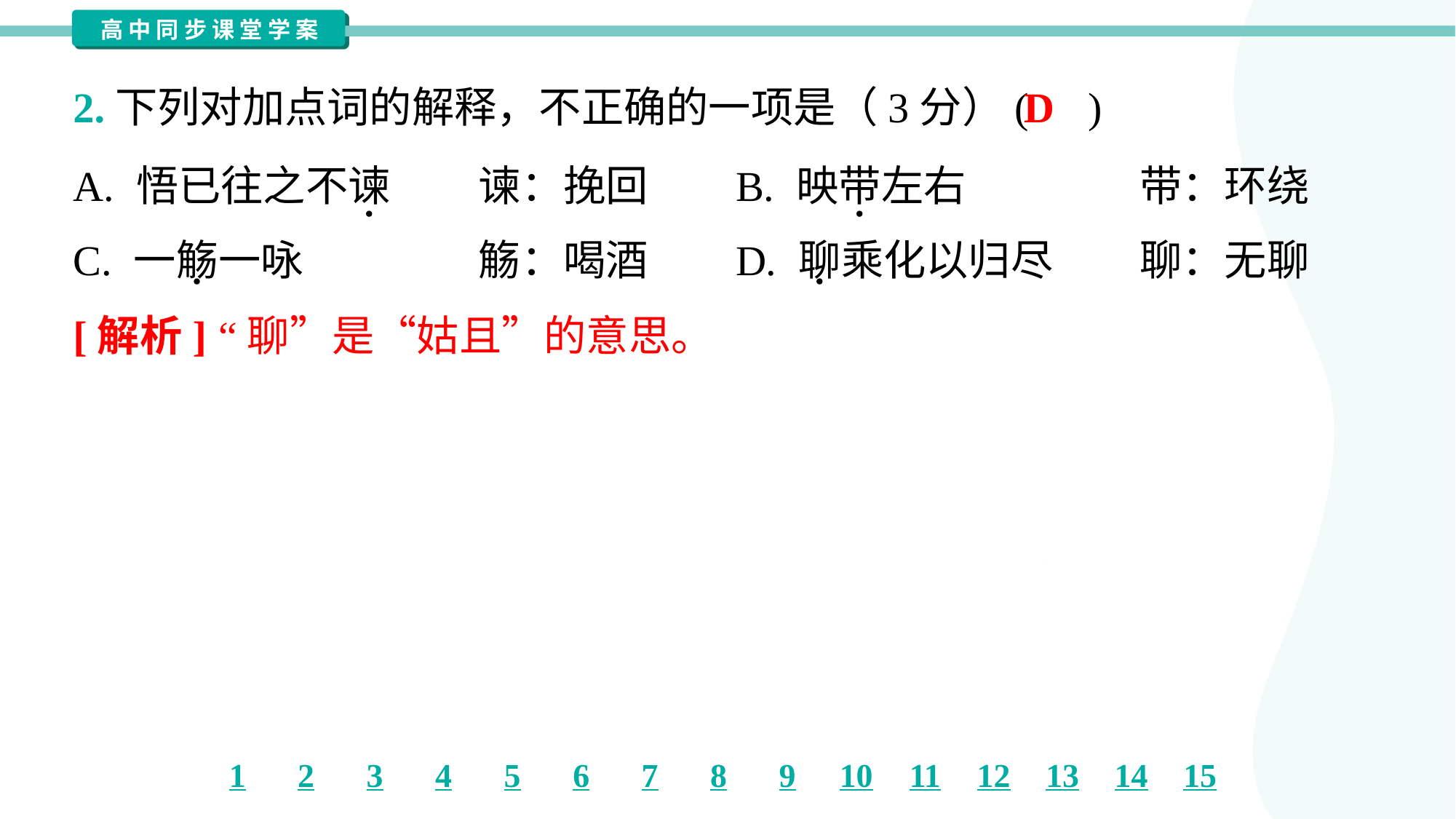

D
2.下列对加点词的解释，不正确的一项是（3分）(     )
A. 悟已往之不谏	谏：挽回	B. 映带左右	带：环绕
C. 一觞一咏	觞：喝酒	D. 聊乘化以归尽	聊：无聊

[解析] “聊”是“姑且”的意思。